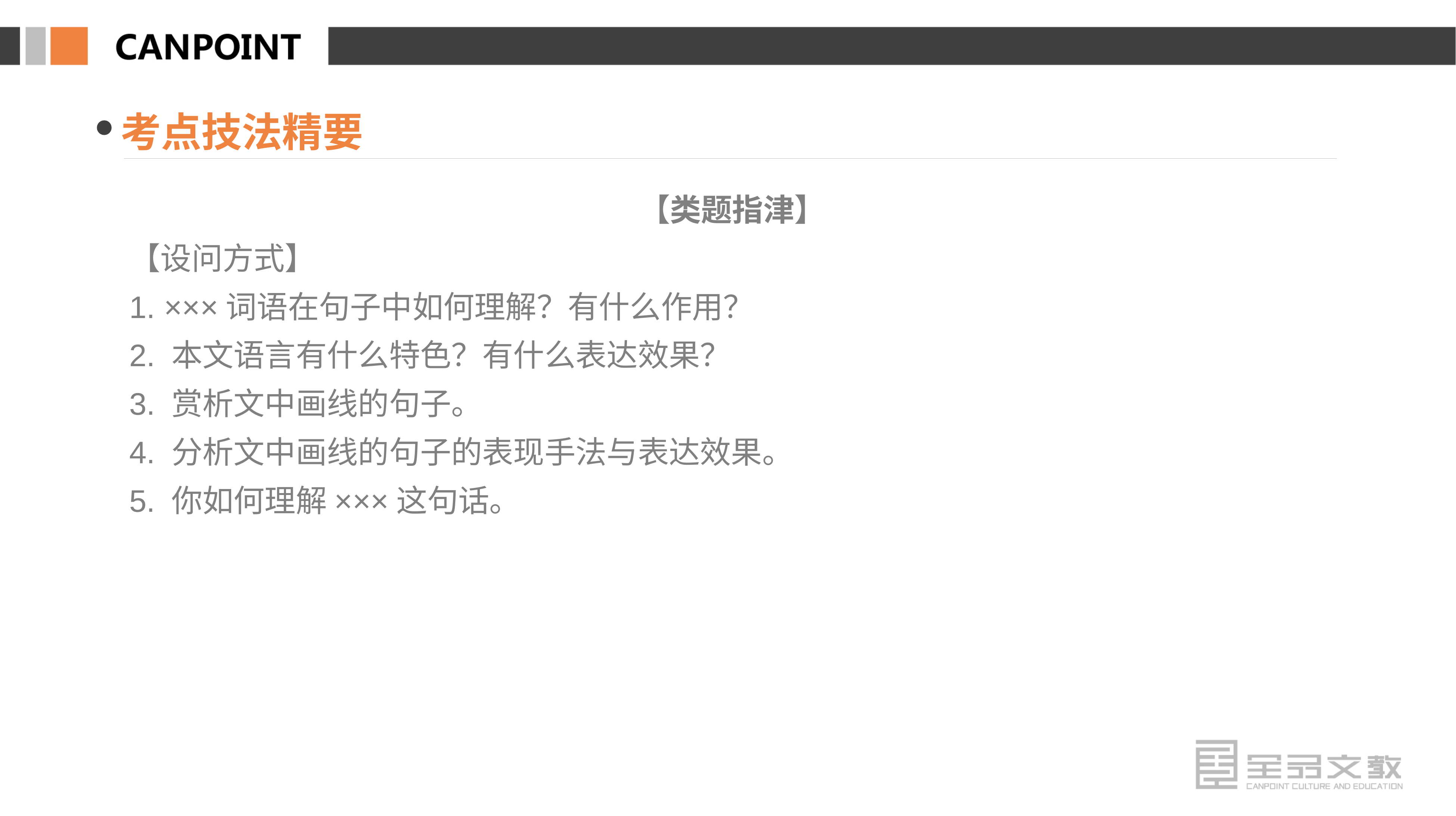

考点技法精要

【类题指津】
【设问方式】
1. ×××词语在句子中如何理解？有什么作用？
2. 本文语言有什么特色？有什么表达效果？
3. 赏析文中画线的句子。
4. 分析文中画线的句子的表现手法与表达效果。
5. 你如何理解×××这句话。